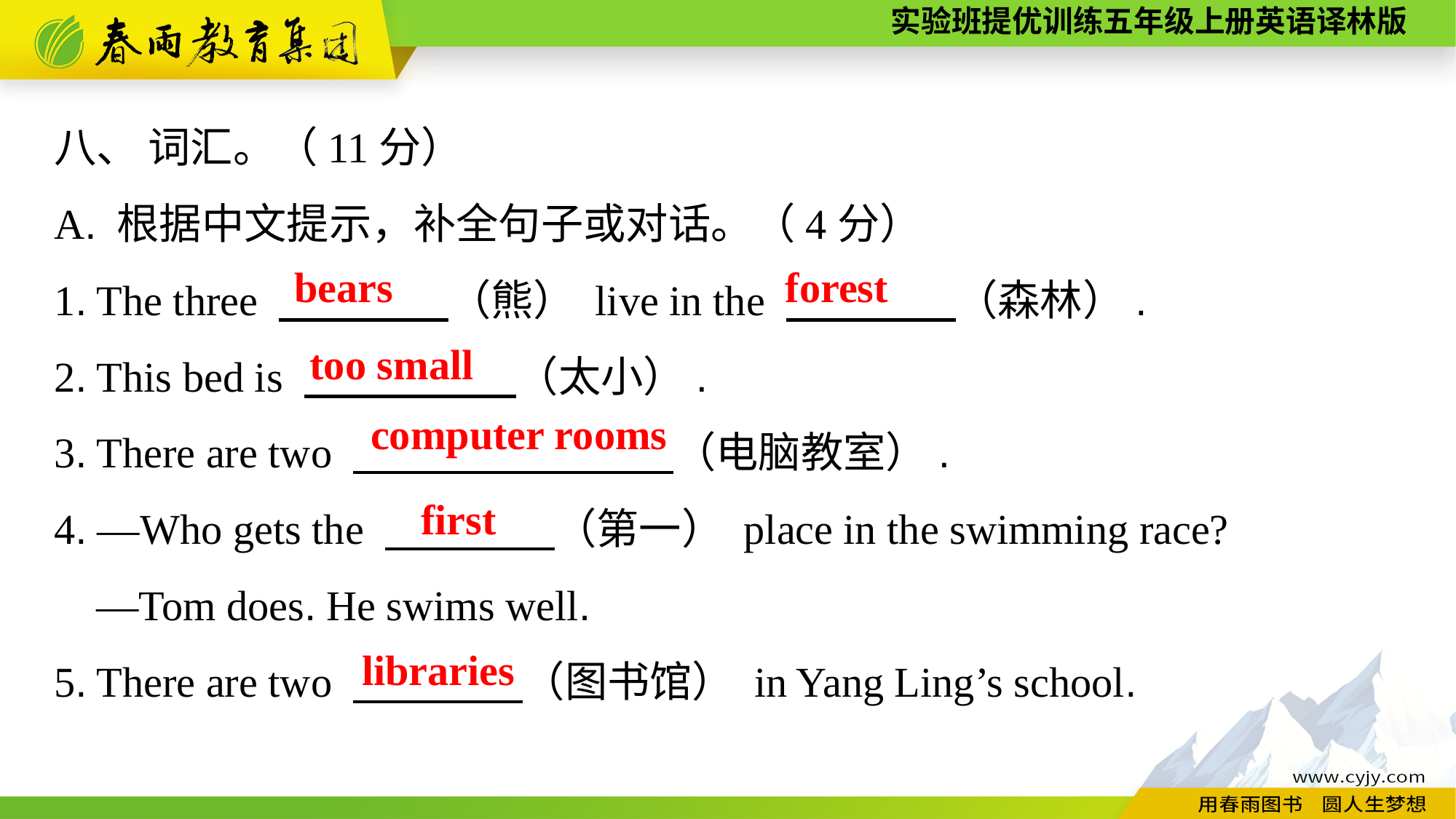

八、 词汇。（11分）
A. 根据中文提示，补全句子或对话。（4分）
1. The three 　　　　（熊） live in the 　　　　（森林）.
2. This bed is 　　　　　（太小）.
3. There are two 　　　　　       　（电脑教室）.
4. —Who gets the 　　　　（第一） place in the swimming race?
—Tom does. He swims well.
5. There are two 　　　　（图书馆） in Yang Ling’s school.
bears
forest
too small
computer rooms
first
libraries